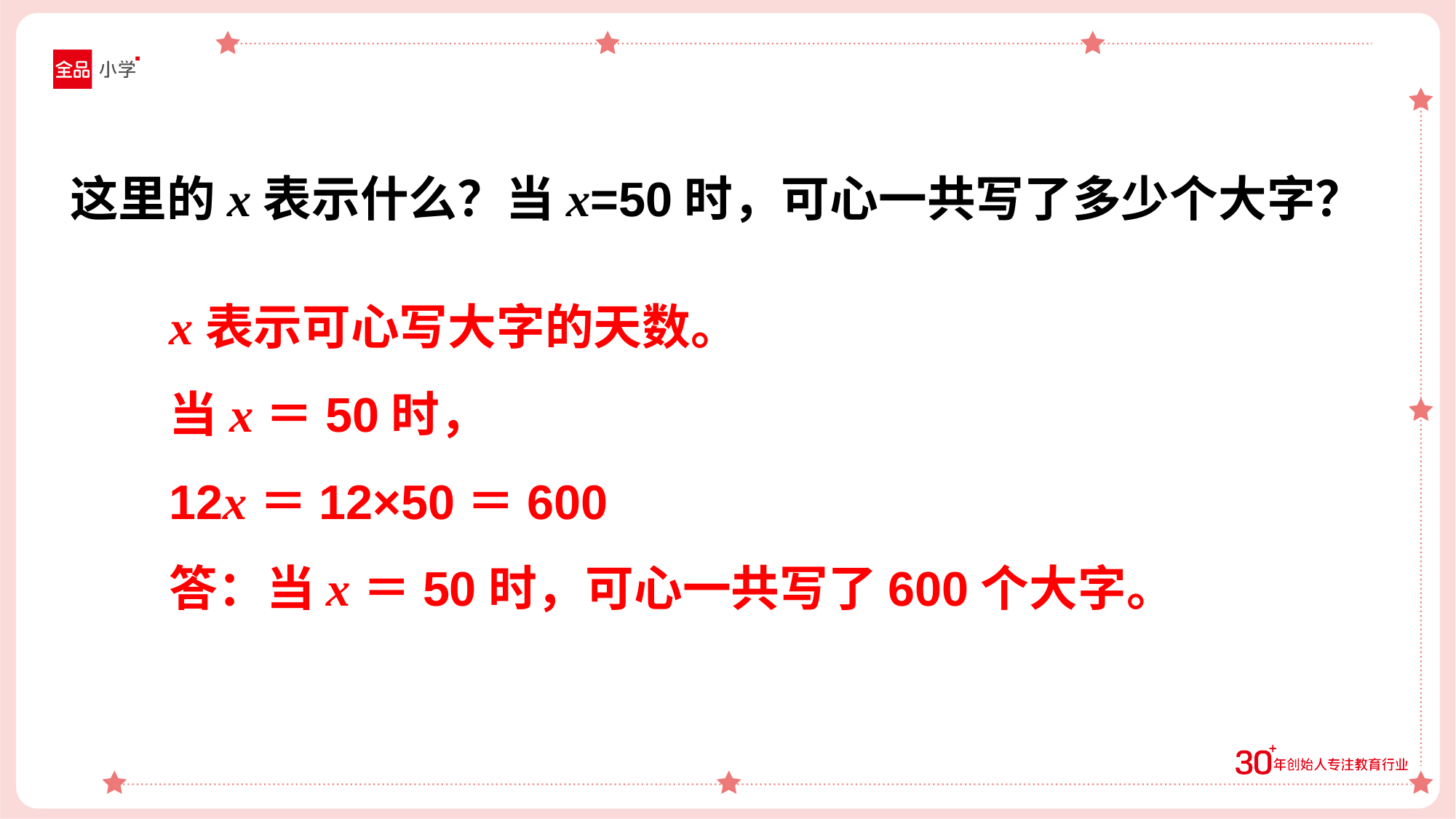

这里的x表示什么？当x=50时，可心一共写了多少个大字？
x表示可心写大字的天数。
当x＝50时，
12x＝12×50＝600
答：当x＝50时，可心一共写了600个大字。